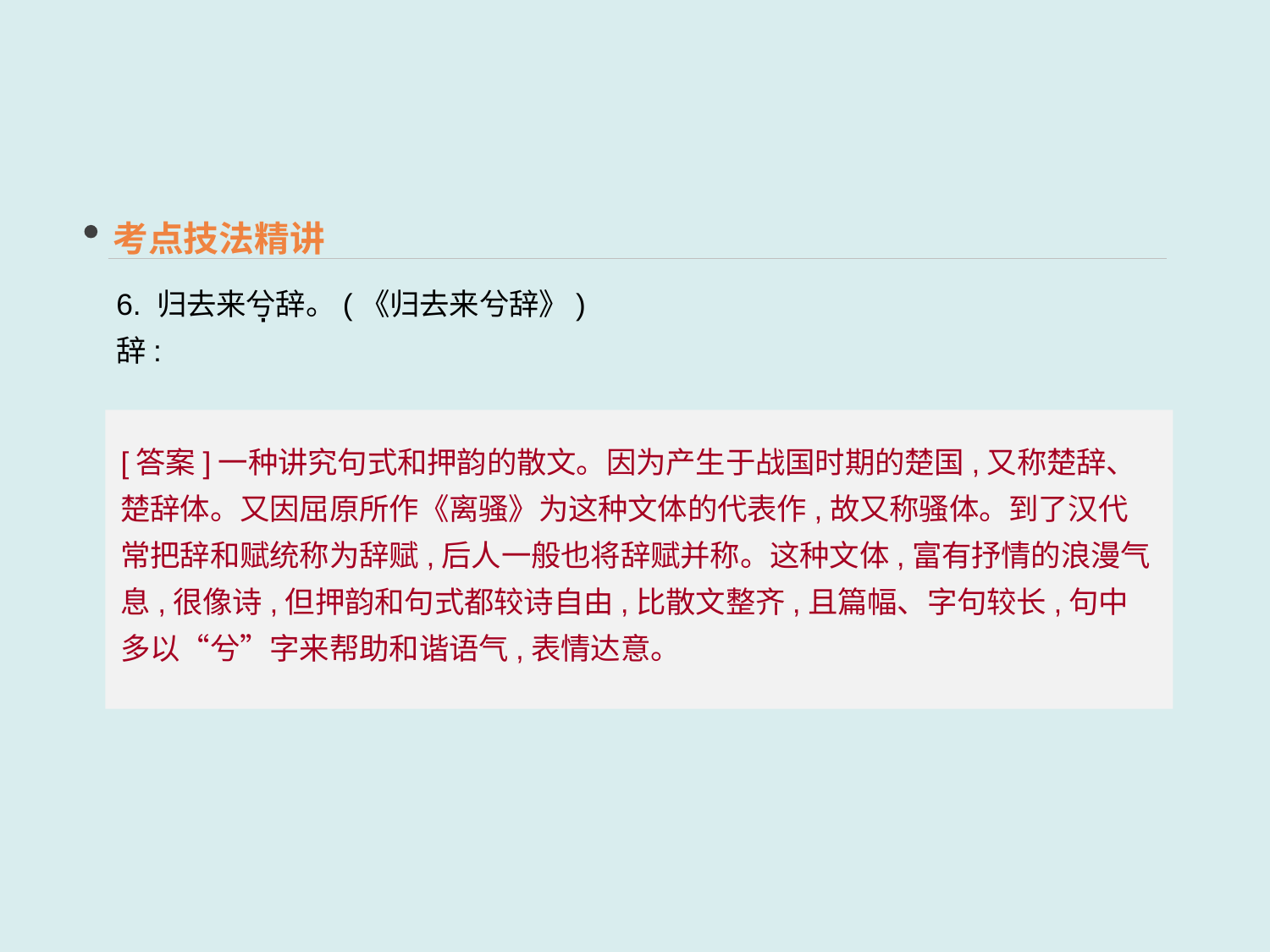

考点技法精讲

6. 归去来兮辞。(《归去来兮辞》)
辞:  __________________________________________________________________________
 ·

[答案]一种讲究句式和押韵的散文。因为产生于战国时期的楚国,又称楚辞、楚辞体。又因屈原所作《离骚》为这种文体的代表作,故又称骚体。到了汉代常把辞和赋统称为辞赋,后人一般也将辞赋并称。这种文体,富有抒情的浪漫气息,很像诗,但押韵和句式都较诗自由,比散文整齐,且篇幅、字句较长,句中多以“兮”字来帮助和谐语气,表情达意。